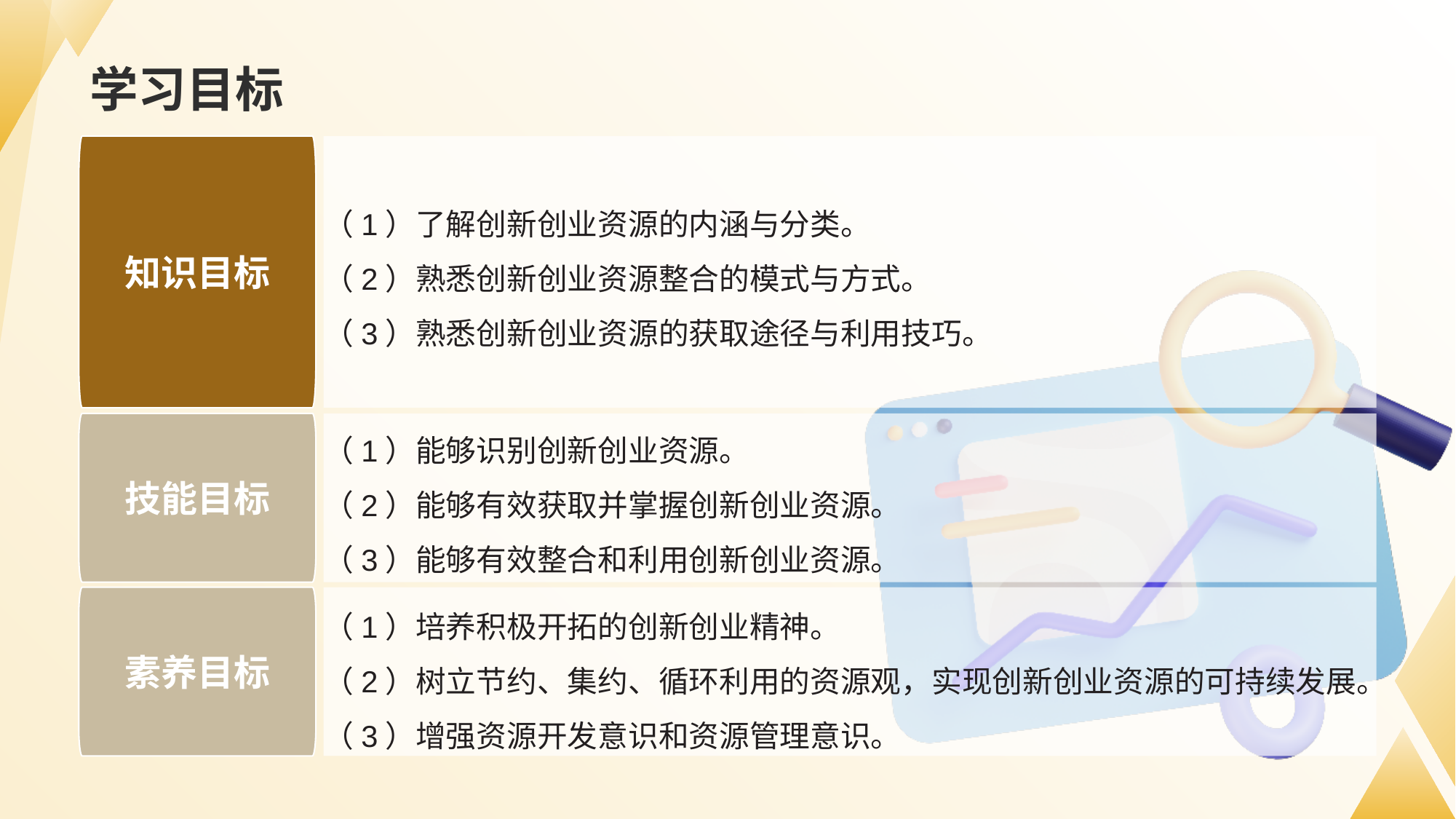

# 学习目标
（1）了解创新创业资源的内涵与分类。
（2）熟悉创新创业资源整合的模式与方式。
（3）熟悉创新创业资源的获取途径与利用技巧。
知识目标
技能目标
素养目标
（1）能够识别创新创业资源。
（2）能够有效获取并掌握创新创业资源。
（3）能够有效整合和利用创新创业资源。
（1）培养积极开拓的创新创业精神。
（2）树立节约、集约、循环利用的资源观，实现创新创业资源的可持续发展。
（3）增强资源开发意识和资源管理意识。